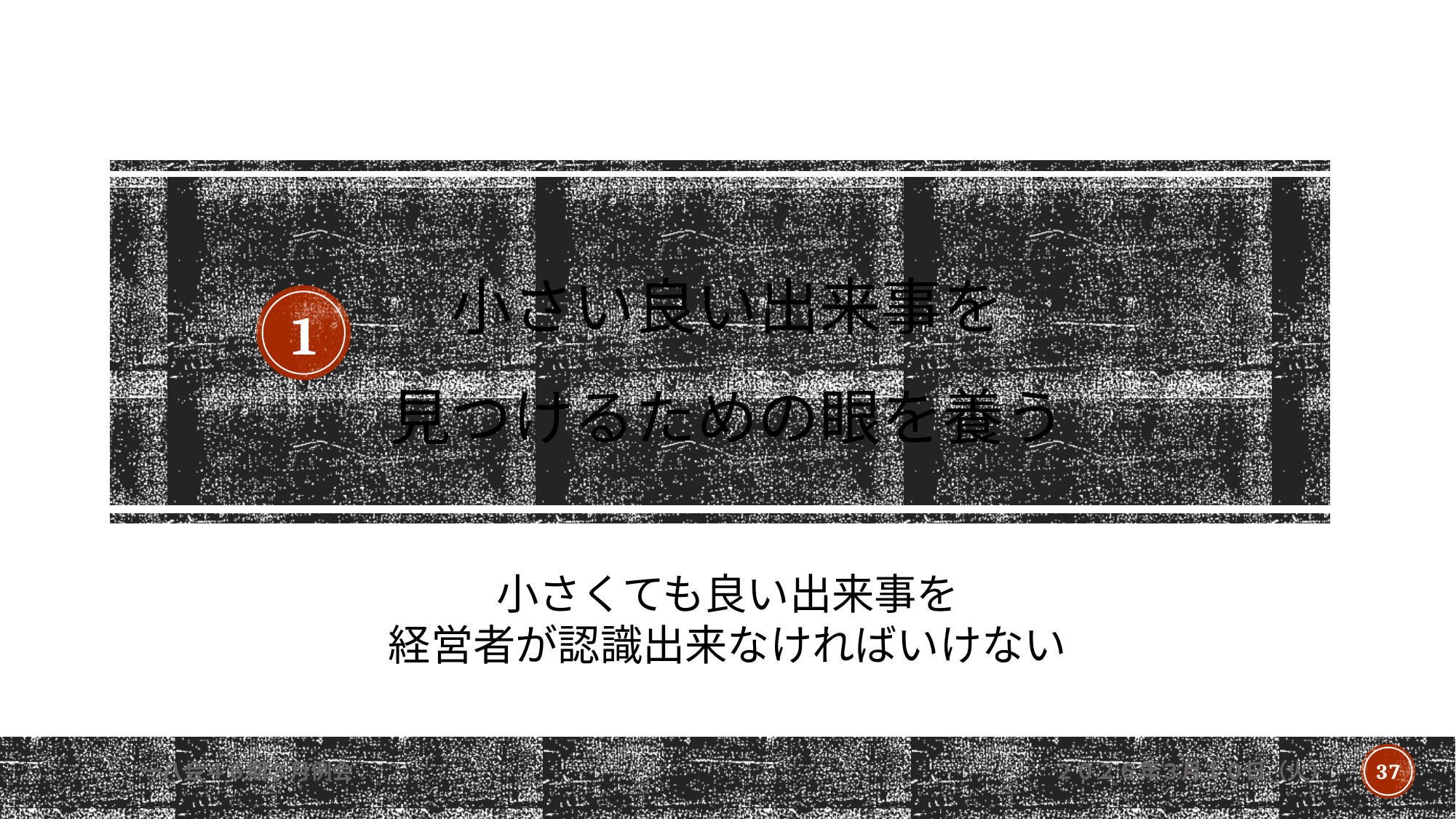

# 小さい良い出来事を 見つけるための眼を養う
1

小さくても良い出来事を
経営者が認識出来なければいけない
一八会４６期３月例会
２０２６年３月１０日（火）